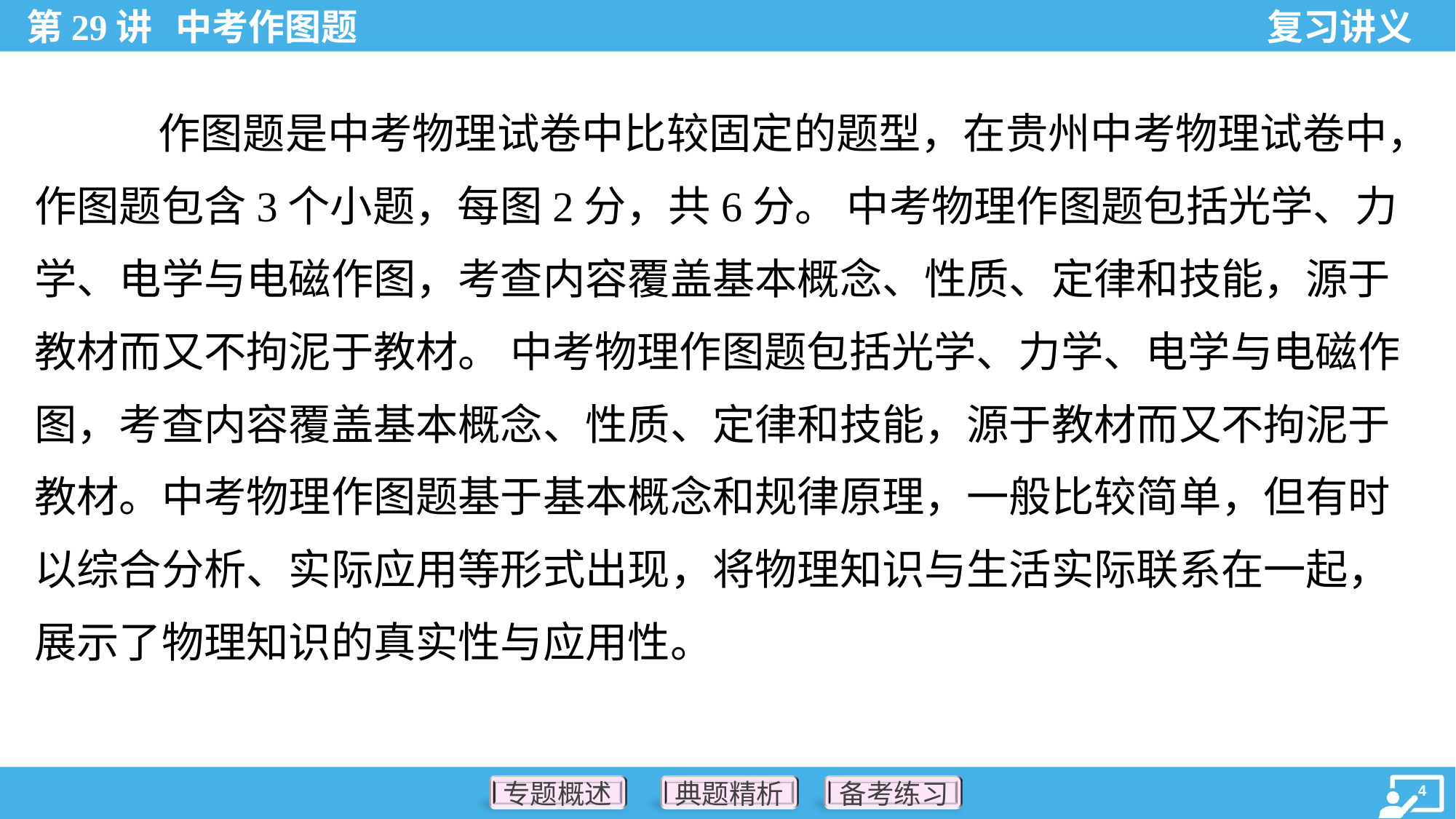

作图题是中考物理试卷中比较固定的题型，在贵州中考物理试卷中，
作图题包含3个小题，每图2分，共6分。 中考物理作图题包括光学、力
学、电学与电磁作图，考查内容覆盖基本概念、性质、定律和技能，源于
教材而又不拘泥于教材。 中考物理作图题包括光学、力学、电学与电磁作
图，考查内容覆盖基本概念、性质、定律和技能，源于教材而又不拘泥于
教材。中考物理作图题基于基本概念和规律原理，一般比较简单，但有时
以综合分析、实际应用等形式出现，将物理知识与生活实际联系在一起，
展示了物理知识的真实性与应用性。